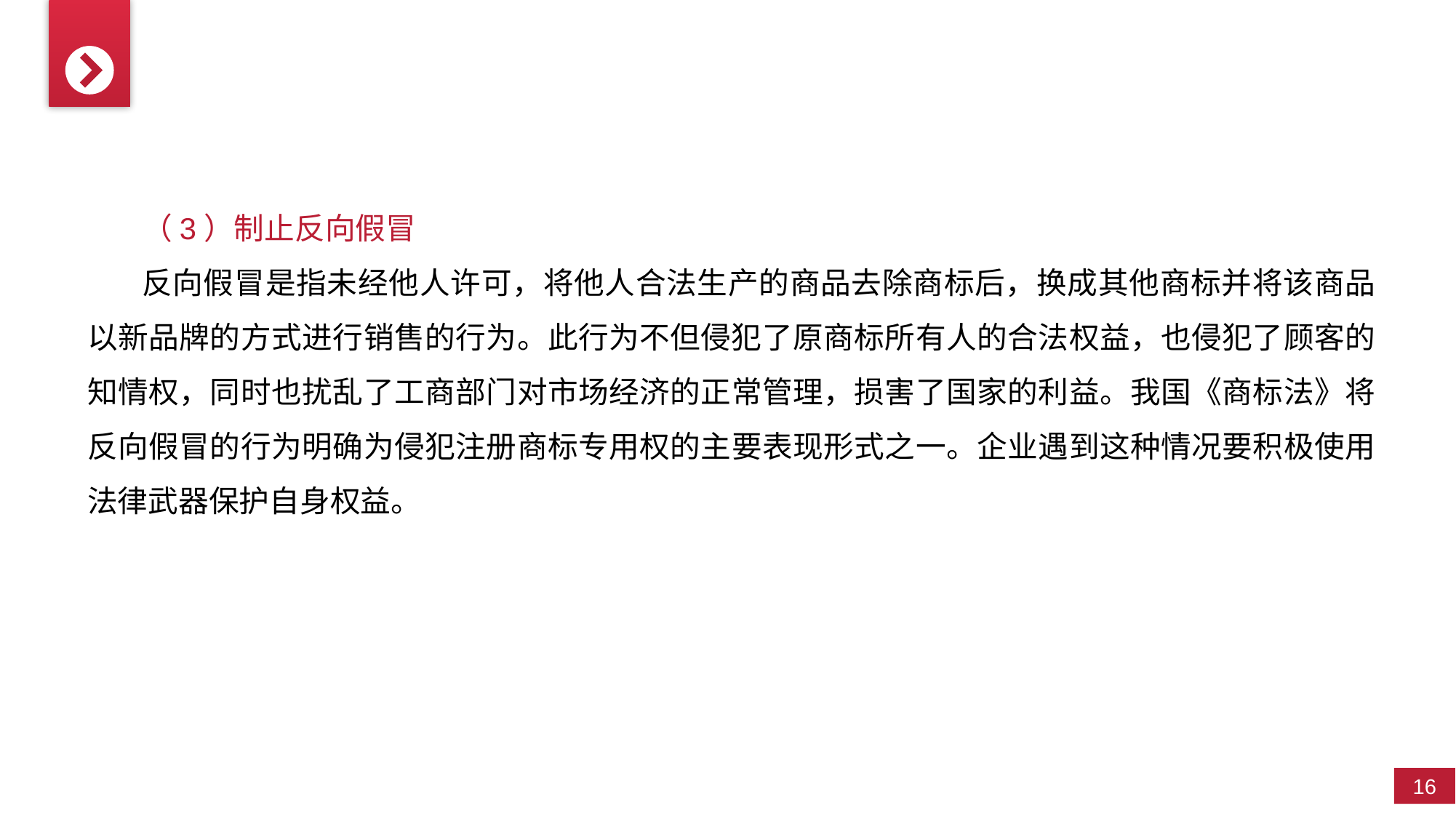

（3）制止反向假冒
反向假冒是指未经他人许可，将他人合法生产的商品去除商标后，换成其他商标并将该商品以新品牌的方式进行销售的行为。此行为不但侵犯了原商标所有人的合法权益，也侵犯了顾客的知情权，同时也扰乱了工商部门对市场经济的正常管理，损害了国家的利益。我国《商标法》将反向假冒的行为明确为侵犯注册商标专用权的主要表现形式之一。企业遇到这种情况要积极使用法律武器保护自身权益。